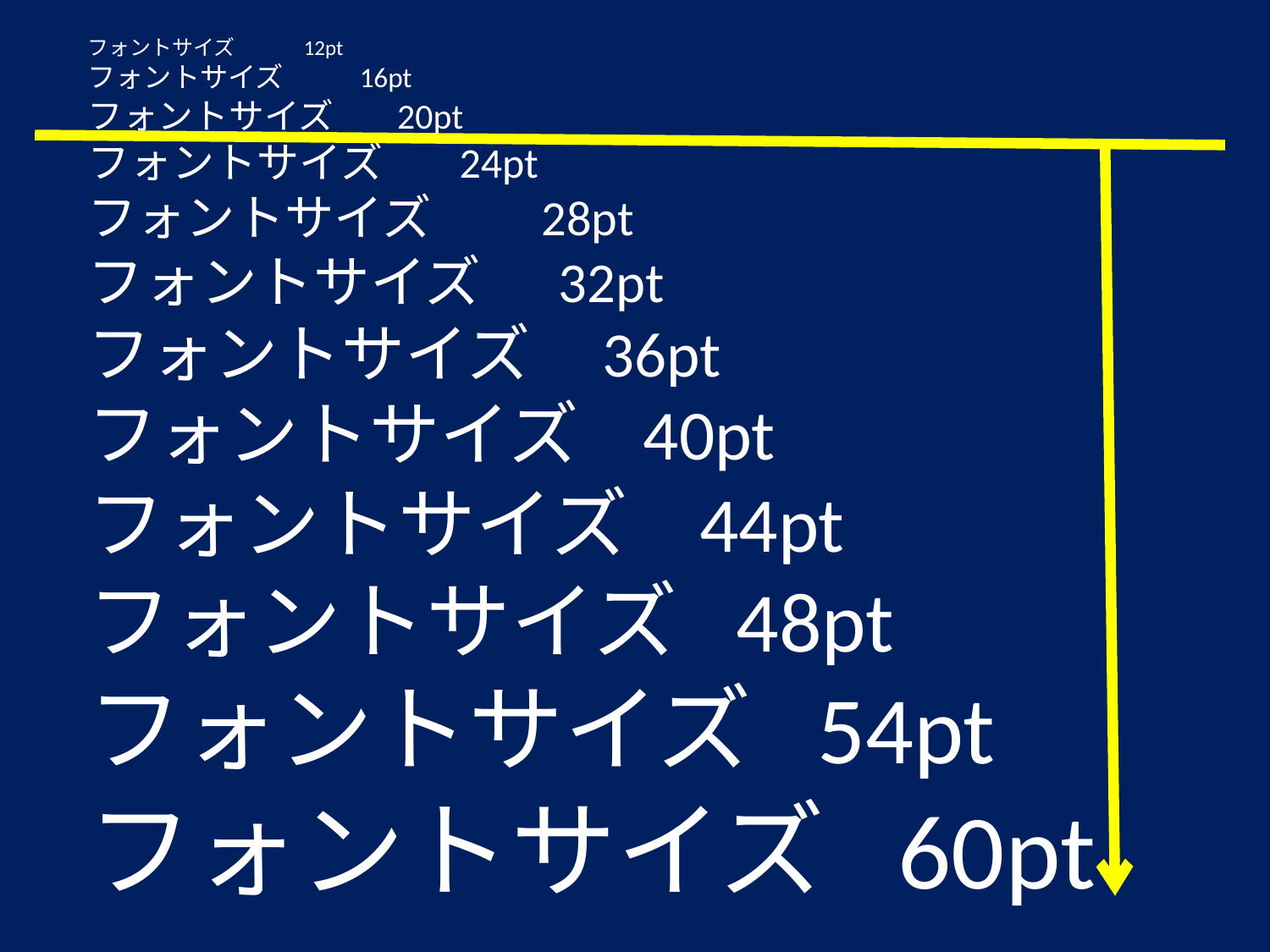

# フォントサイズ　　　12pt フォントサイズ  　　16pt フォントサイズ       20pt フォントサイズ       24pt フォントサイズ　　28pt フォントサイズ     32pt フォントサイズ    36pt フォントサイズ   40pt フォントサイズ   44pt フォントサイズ  48pt フォントサイズ  54pt フォントサイズ  60pt